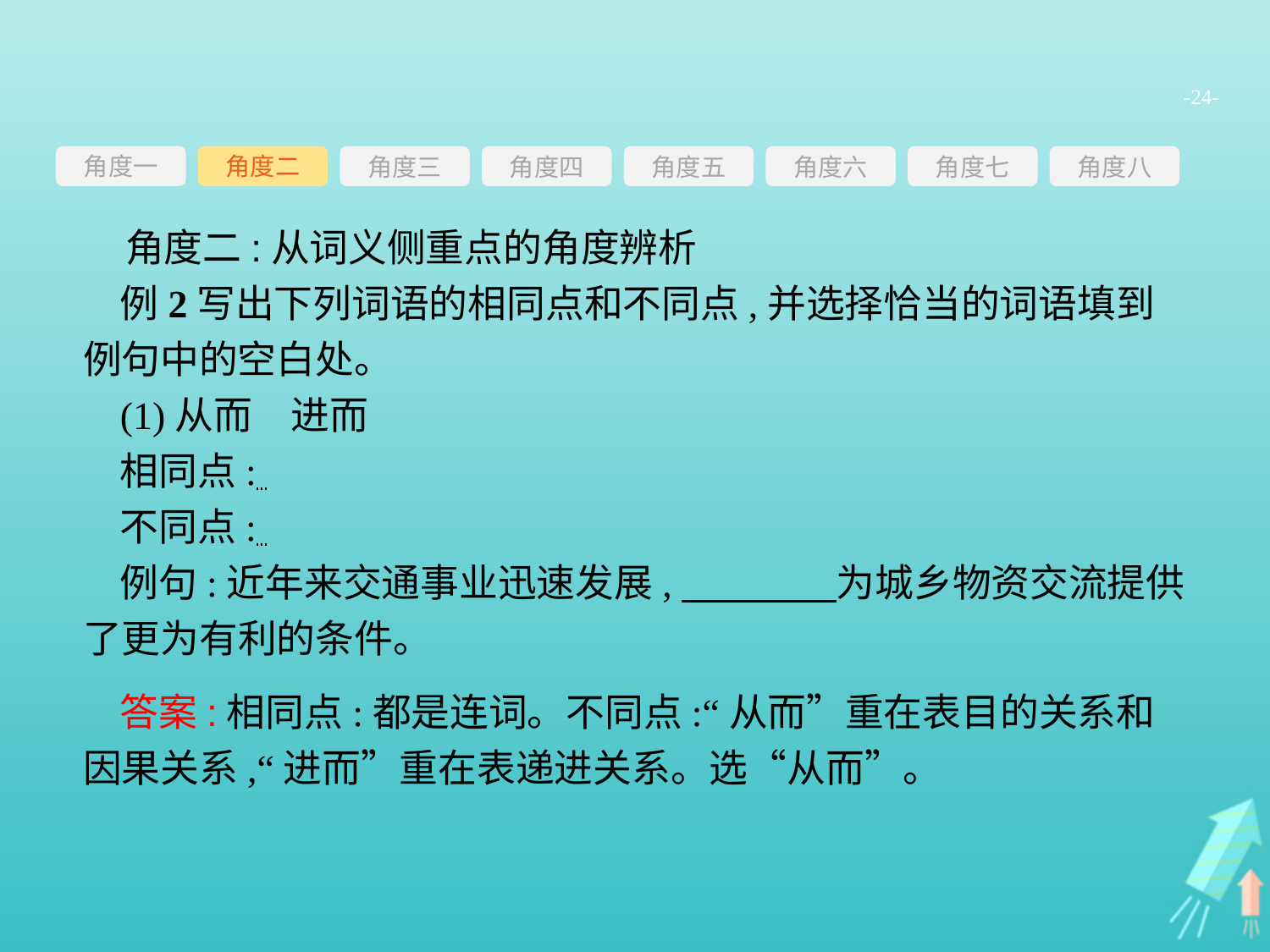

-24-
角度一
角度三
角度四
角度五
角度六
角度七
角度八
角度二
角度二:从词义侧重点的角度辨析
例2写出下列词语的相同点和不同点,并选择恰当的词语填到例句中的空白处。
(1)从而　进而
相同点:
不同点:
例句:近年来交通事业迅速发展,　　　　为城乡物资交流提供了更为有利的条件。
答案:相同点:都是连词。不同点:“从而”重在表目的关系和因果关系,“进而”重在表递进关系。选“从而”。